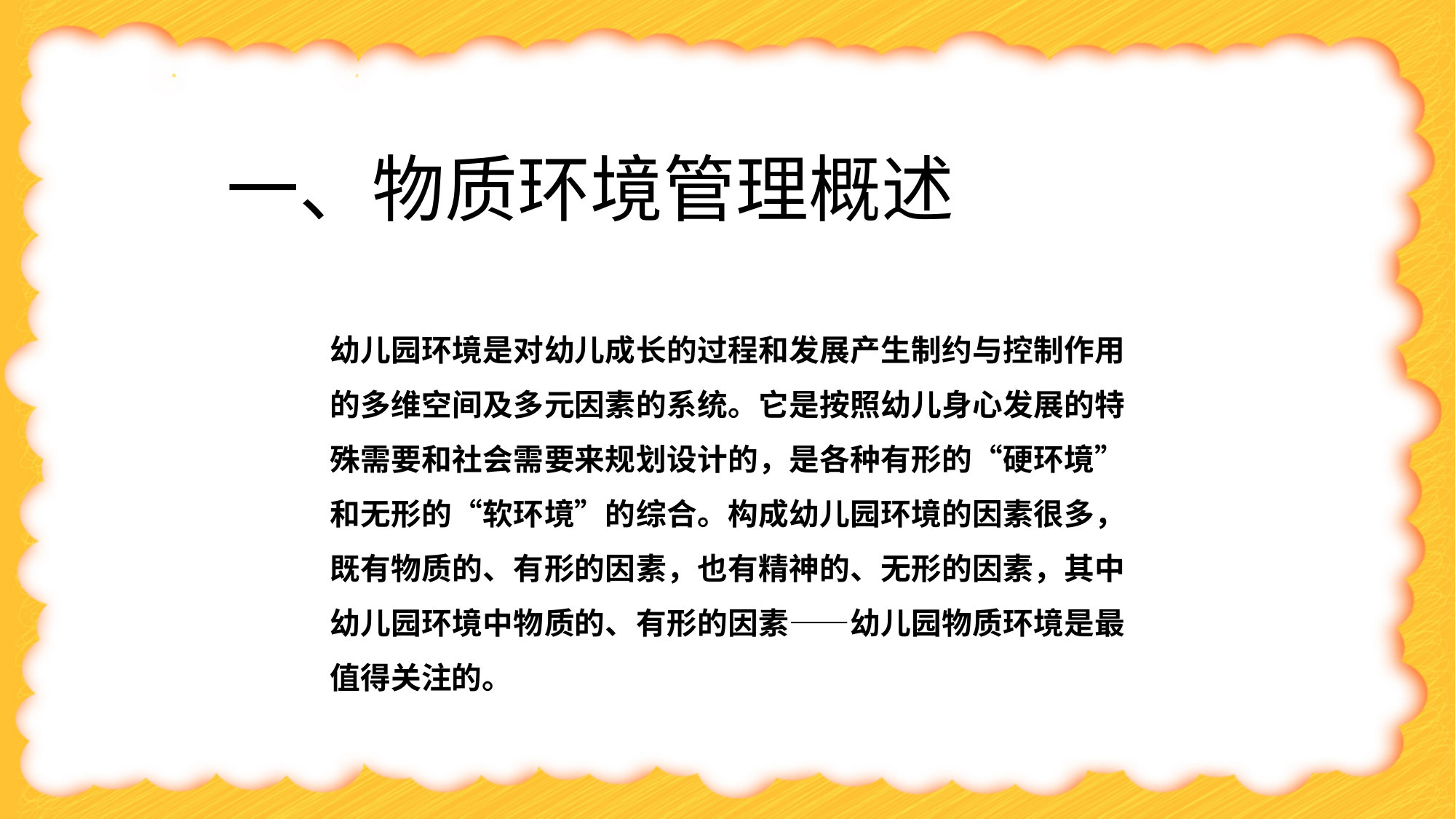

一、物质环境管理概述
幼儿园环境是对幼儿成长的过程和发展产生制约与控制作用的多维空间及多元因素的系统。它是按照幼儿身心发展的特殊需要和社会需要来规划设计的，是各种有形的“硬环境”和无形的“软环境”的综合。构成幼儿园环境的因素很多，既有物质的、有形的因素，也有精神的、无形的因素，其中幼儿园环境中物质的、有形的因素——幼儿园物质环境是最值得关注的。